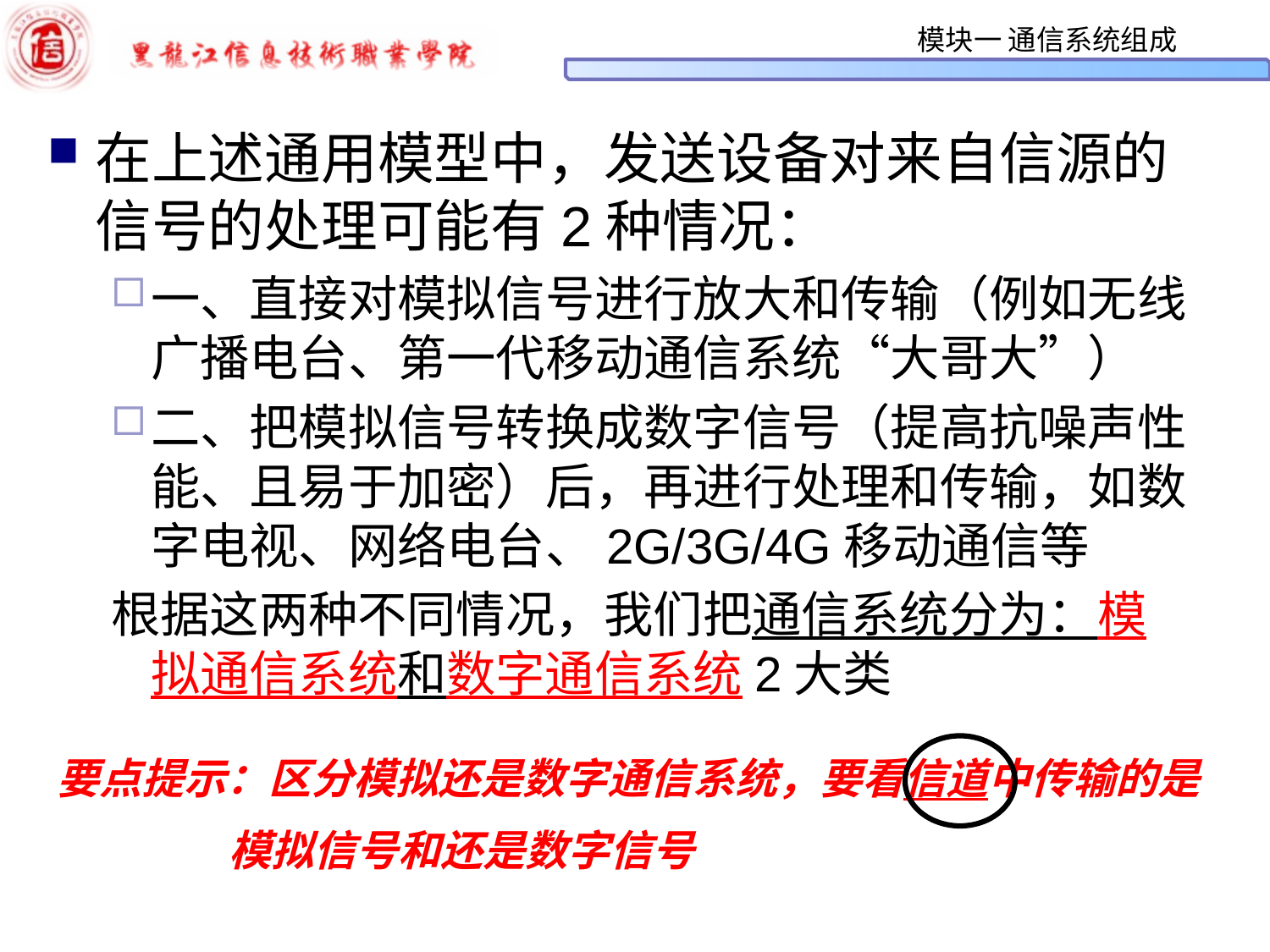

在上述通用模型中，发送设备对来自信源的信号的处理可能有2种情况：
一、直接对模拟信号进行放大和传输（例如无线广播电台、第一代移动通信系统“大哥大”）
二、把模拟信号转换成数字信号（提高抗噪声性能、且易于加密）后，再进行处理和传输，如数字电视、网络电台、2G/3G/4G移动通信等
根据这两种不同情况，我们把通信系统分为：模拟通信系统和数字通信系统2大类

要点提示：区分模拟还是数字通信系统，要看信道中传输的是
                 模拟信号和还是数字信号